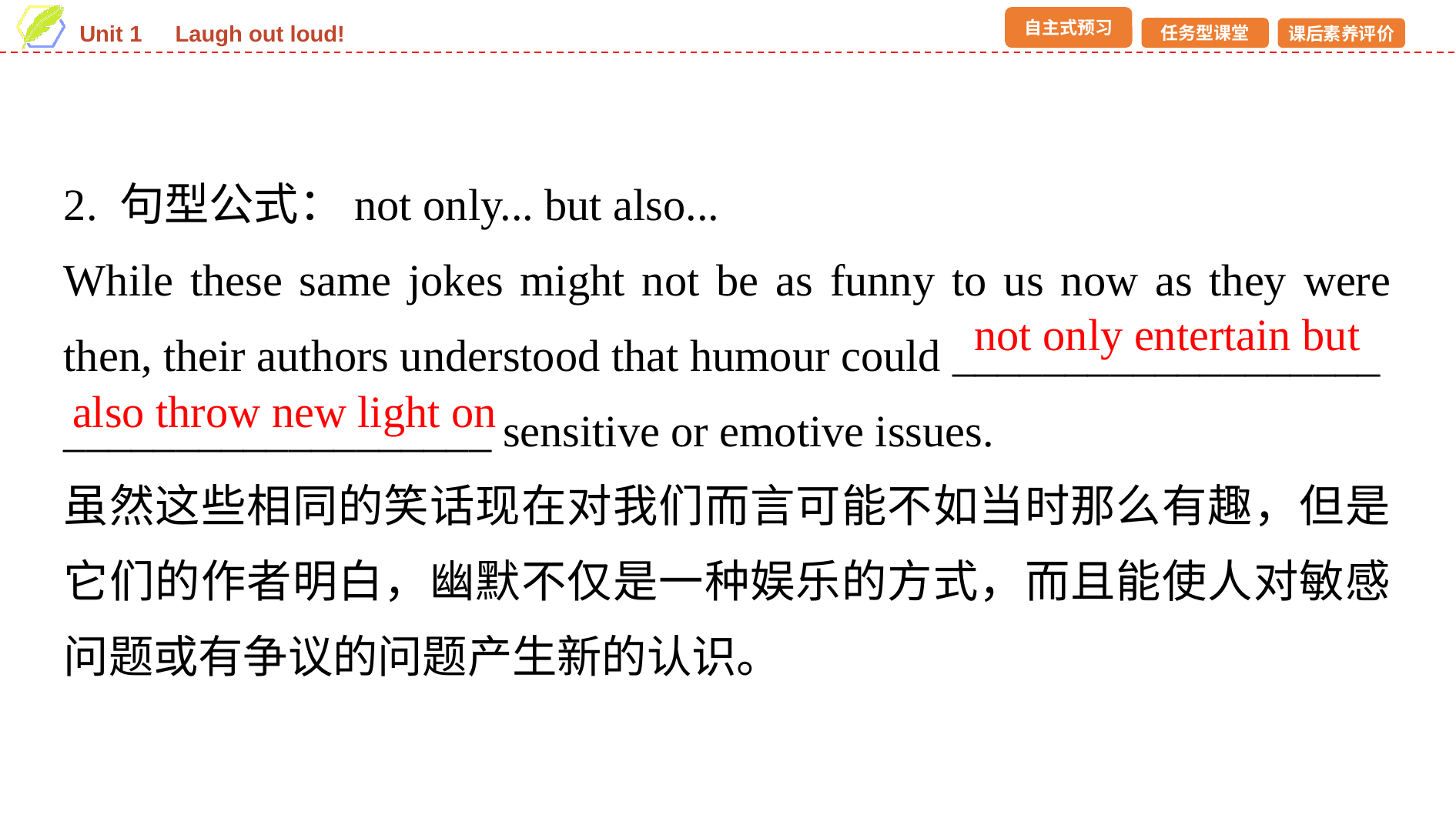

2. 句型公式：not only... but also...
While these same jokes might not be as funny to us now as they were then, their authors understood that humour could ___________________
___________________ sensitive or emotive issues.
虽然这些相同的笑话现在对我们而言可能不如当时那么有趣，但是它们的作者明白，幽默不仅是一种娱乐的方式，而且能使人对敏感问题或有争议的问题产生新的认识。
not only entertain but
also throw new light on